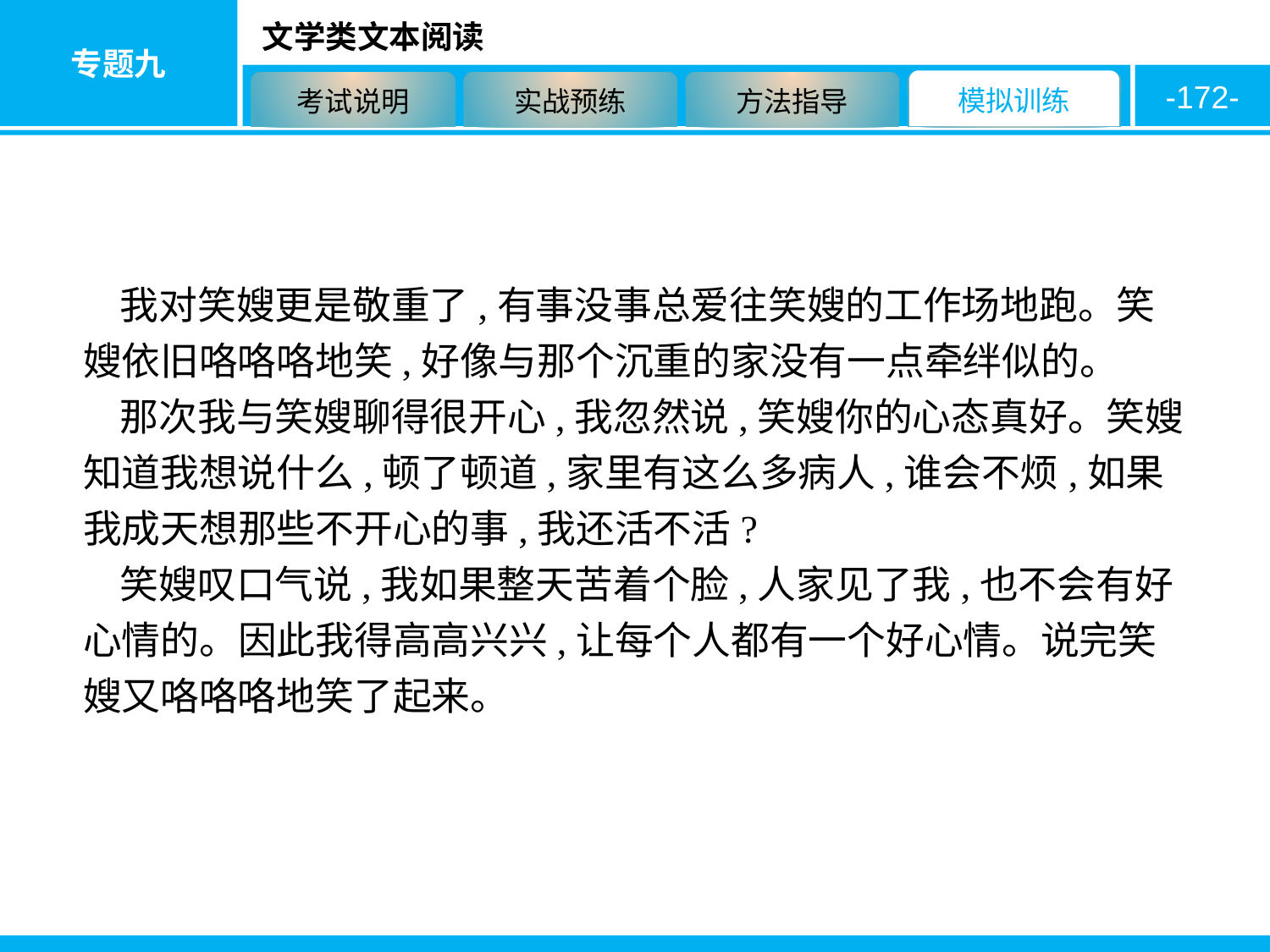

-172-
我对笑嫂更是敬重了,有事没事总爱往笑嫂的工作场地跑。笑嫂依旧咯咯咯地笑,好像与那个沉重的家没有一点牵绊似的。
那次我与笑嫂聊得很开心,我忽然说,笑嫂你的心态真好。笑嫂知道我想说什么,顿了顿道,家里有这么多病人,谁会不烦,如果我成天想那些不开心的事,我还活不活?
笑嫂叹口气说,我如果整天苦着个脸,人家见了我,也不会有好心情的。因此我得高高兴兴,让每个人都有一个好心情。说完笑嫂又咯咯咯地笑了起来。